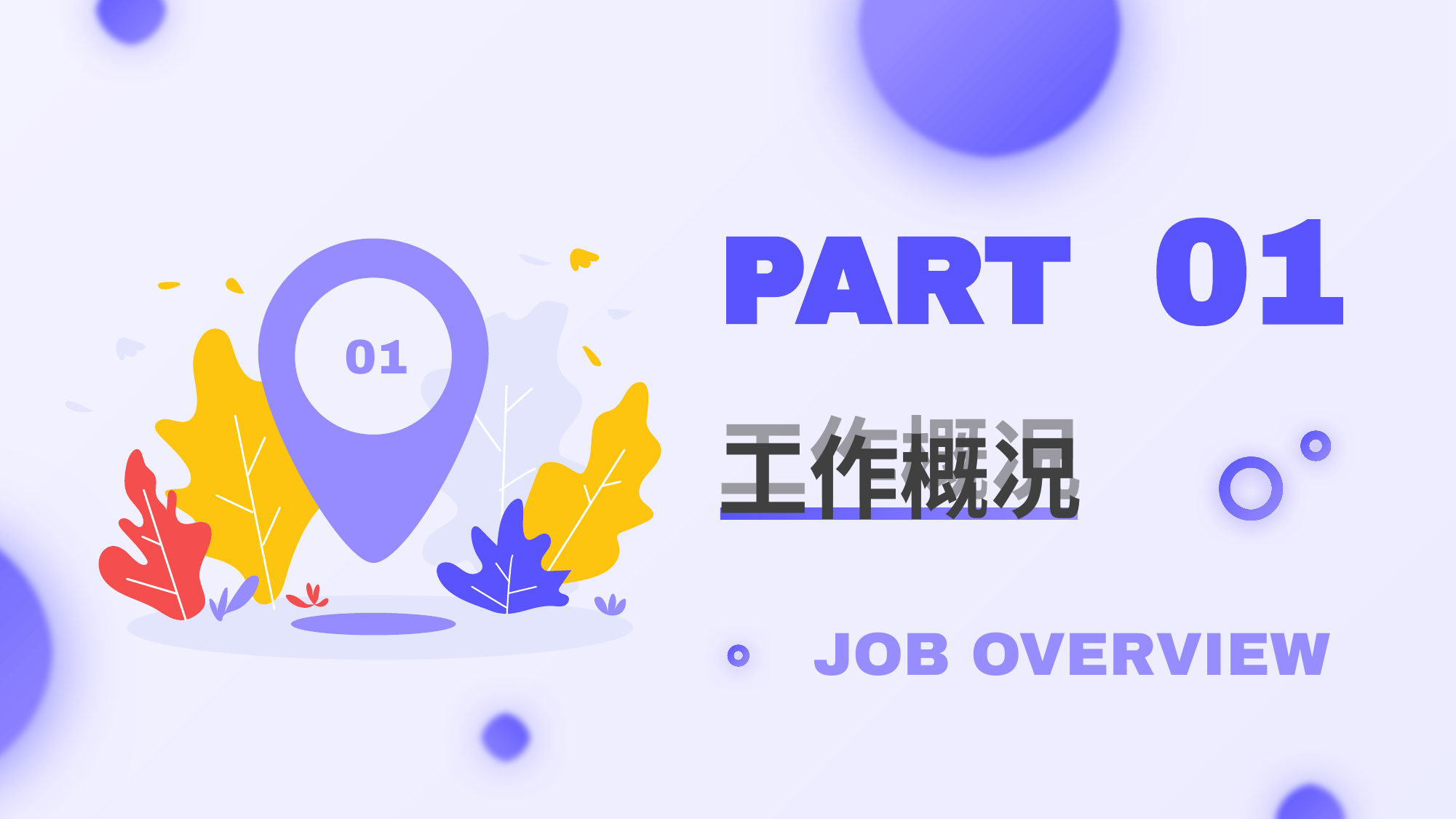

PART  01

01
工作概况
工作概况

JOB OVERVIEW